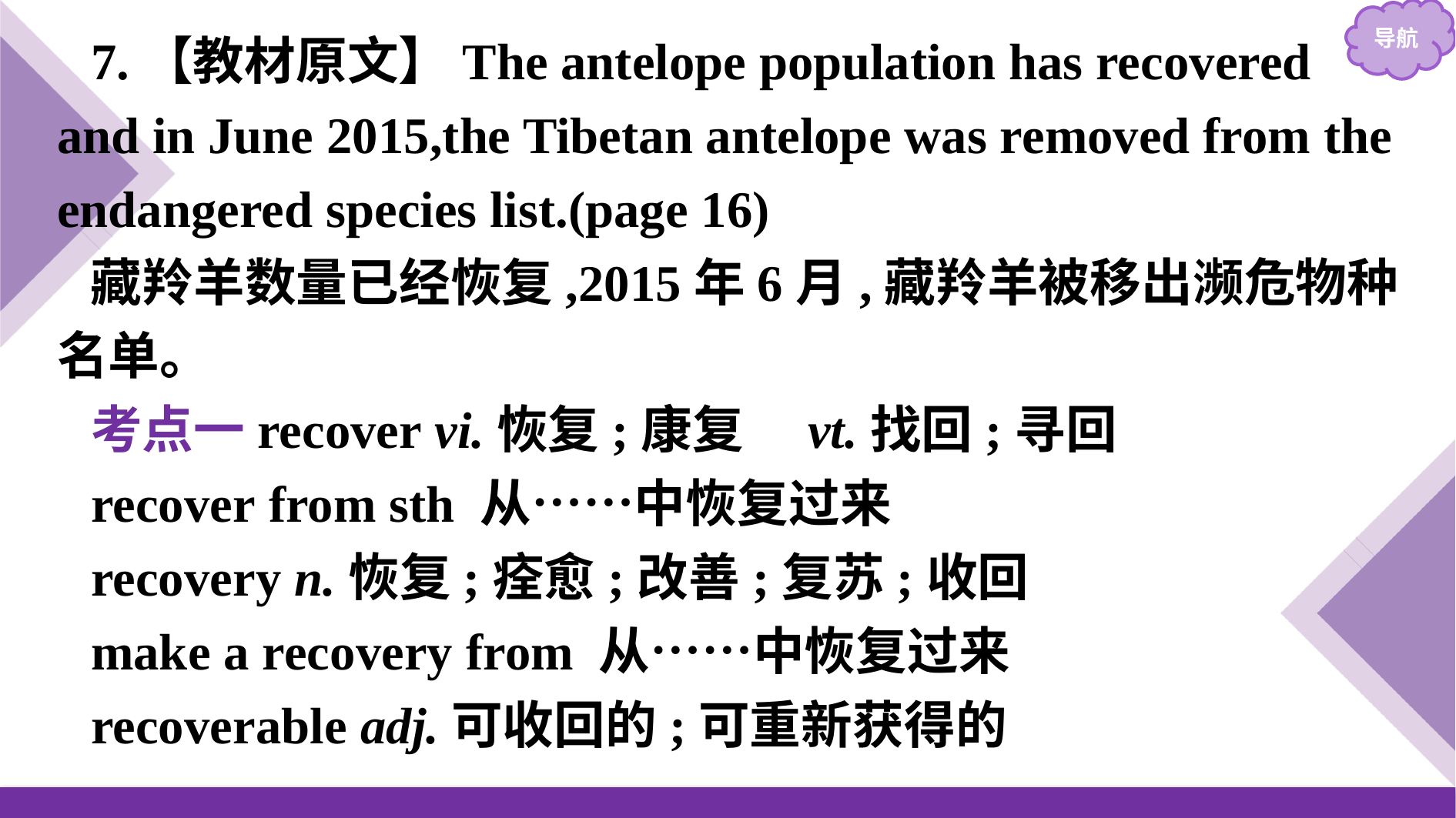

7.【教材原文】The antelope population has recovered and in June 2015,the Tibetan antelope was removed from the endangered species list.(page 16)
藏羚羊数量已经恢复,2015年6月,藏羚羊被移出濒危物种名单。
考点一recover vi.恢复;康复　vt.找回;寻回
recover from sth 从……中恢复过来
recovery n.恢复;痊愈;改善;复苏;收回
make a recovery from 从……中恢复过来
recoverable adj.可收回的;可重新获得的